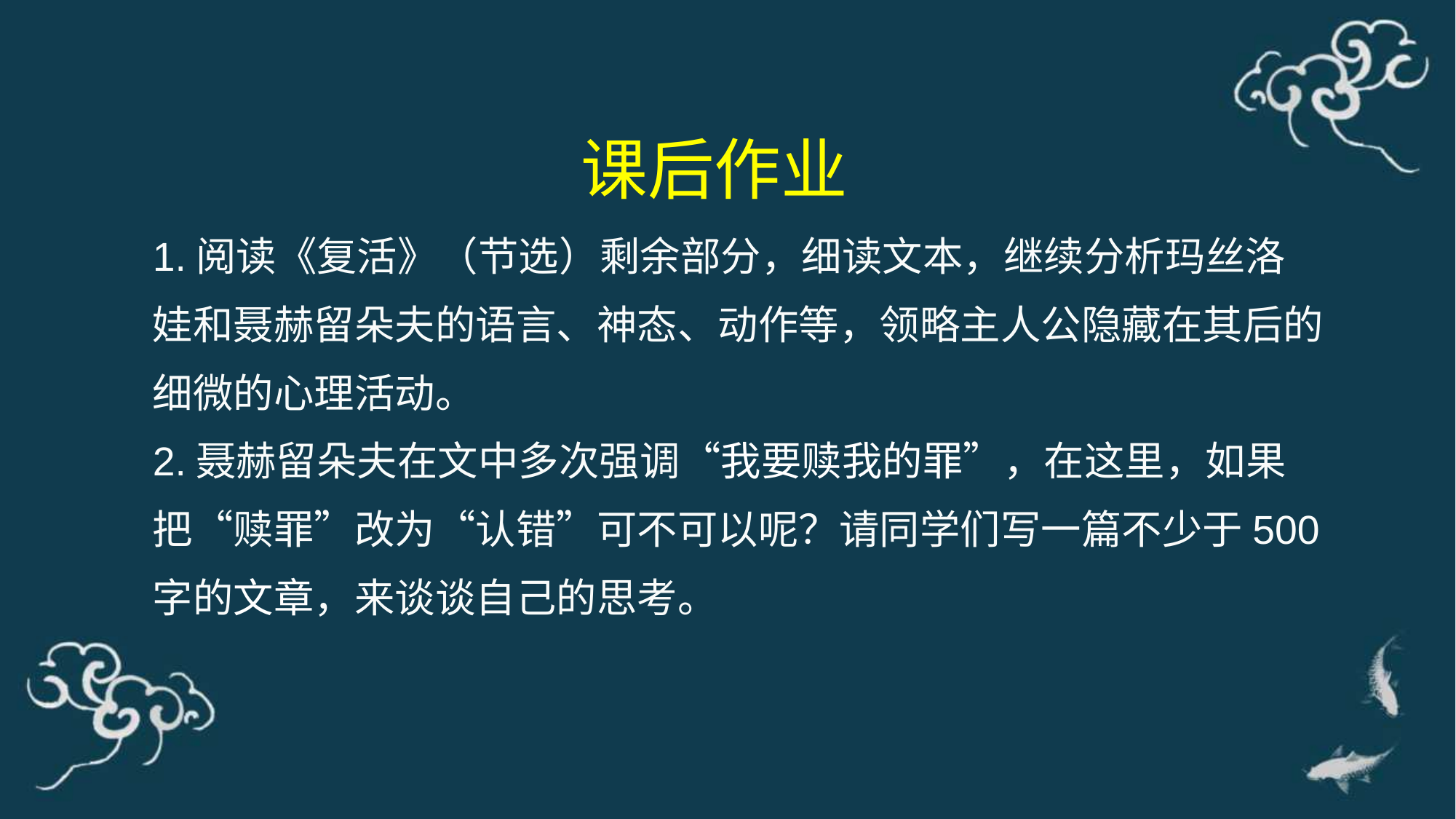

课后作业
1.阅读《复活》（节选）剩余部分，细读文本，继续分析玛丝洛娃和聂赫留朵夫的语言、神态、动作等，领略主人公隐藏在其后的细微的心理活动。
2.聂赫留朵夫在文中多次强调“我要赎我的罪”，在这里，如果把“赎罪”改为“认错”可不可以呢？请同学们写一篇不少于500字的文章，来谈谈自己的思考。